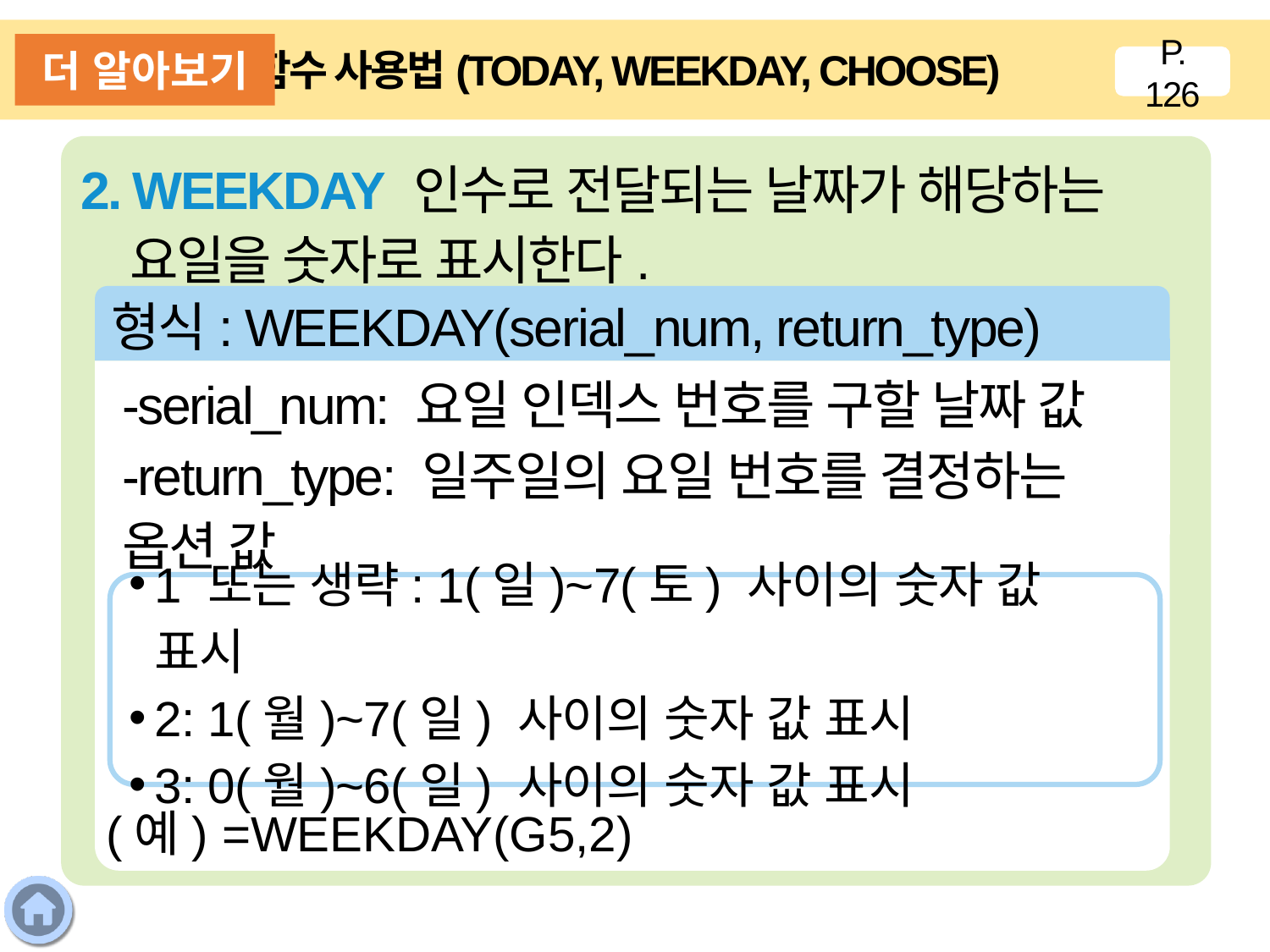

더 알아보기
함수 사용법(TODAY, WEEKDAY, CHOOSE)
P. 126
2. WEEKDAY 인수로 전달되는 날짜가 해당하는 요일을 숫자로 표시한다.

형식: WEEKDAY(serial_num, return_type)
-serial_num: 요일 인덱스 번호를 구할 날짜 값
-return_type: 일주일의 요일 번호를 결정하는 옵션 값

1 또는 생략: 1(일)~7(토) 사이의 숫자 값 표시
2: 1(월)~7(일) 사이의 숫자 값 표시
3: 0(월)~6(일) 사이의 숫자 값 표시
(예) =WEEKDAY(G5,2)